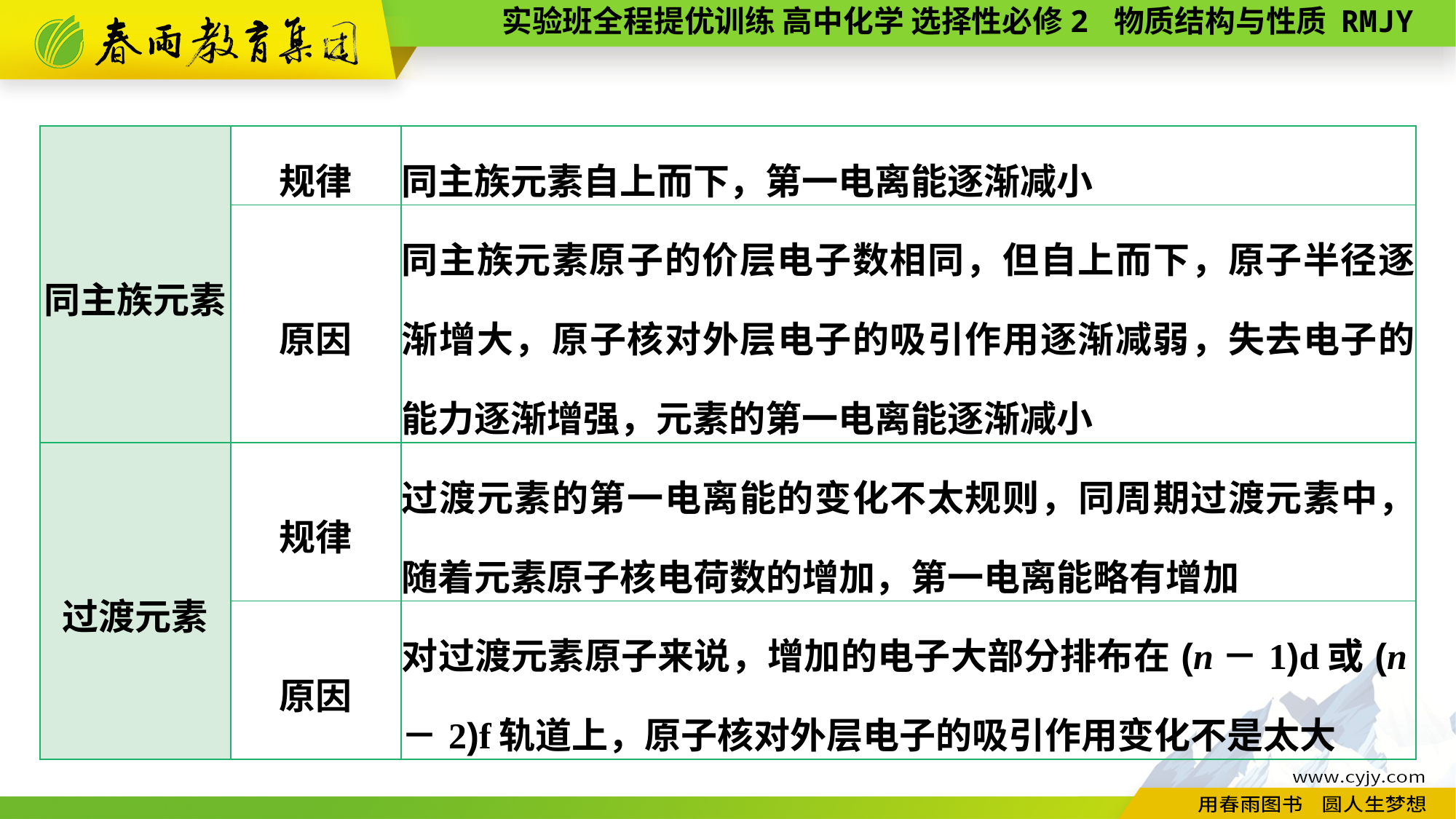

| 同主族元素 | 规律 | 同主族元素自上而下，第一电离能逐渐减小 |
| --- | --- | --- |
|  | 原因 | 同主族元素原子的价层电子数相同，但自上而下，原子半径逐渐增大，原子核对外层电子的吸引作用逐渐减弱，失去电子的能力逐渐增强，元素的第一电离能逐渐减小 |
| 过渡元素 | 规律 | 过渡元素的第一电离能的变化不太规则，同周期过渡元素中，随着元素原子核电荷数的增加，第一电离能略有增加 |
|  | 原因 | 对过渡元素原子来说，增加的电子大部分排布在(n－1)d或(n－2)f轨道上，原子核对外层电子的吸引作用变化不是太大 |